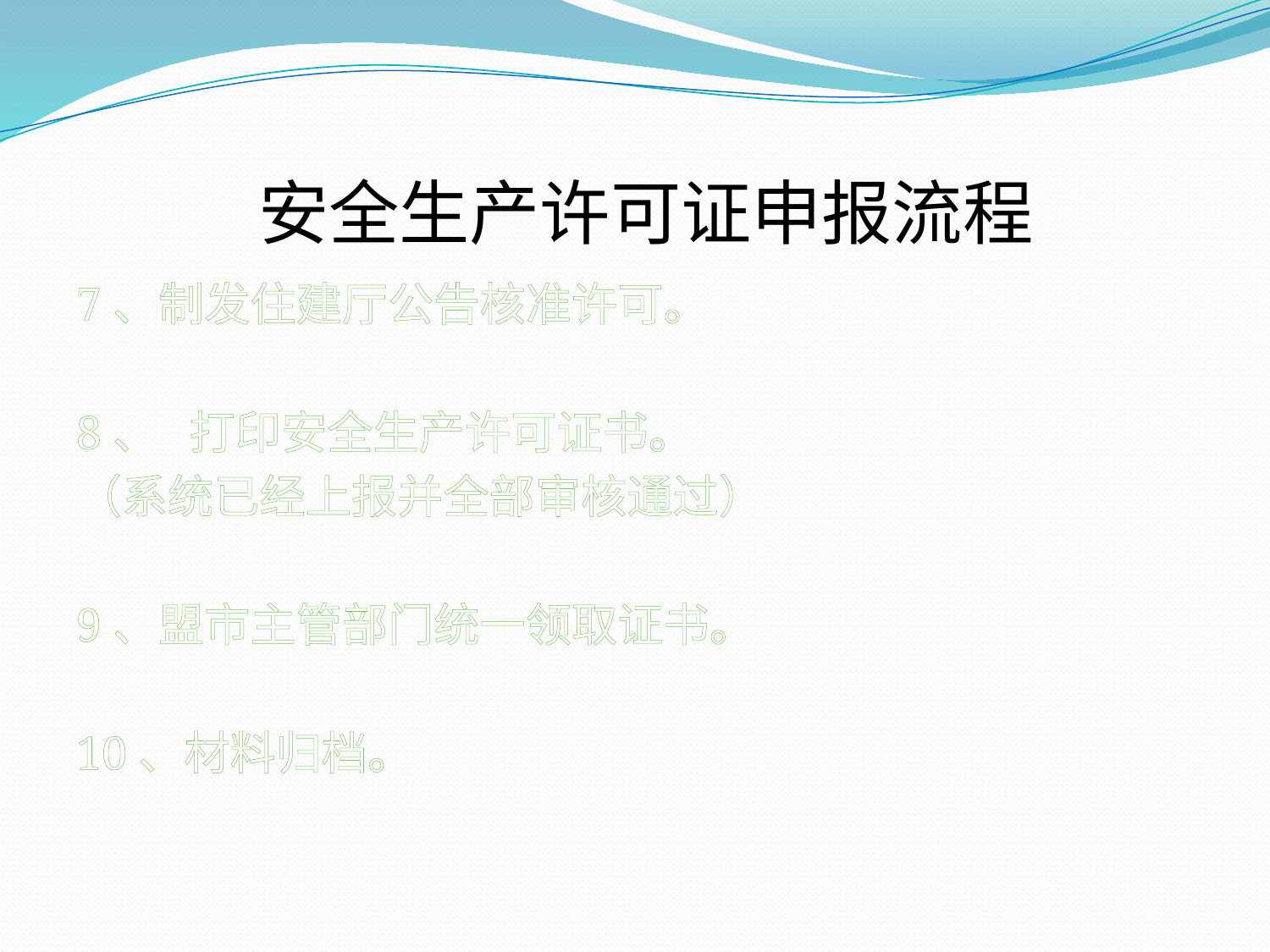

# 安全生产许可证申报流程
7、制发住建厅公告核准许可。

8、   打印安全生产许可证书。
（系统已经上报并全部审核通过）

9、盟市主管部门统一领取证书。

10、材料归档。